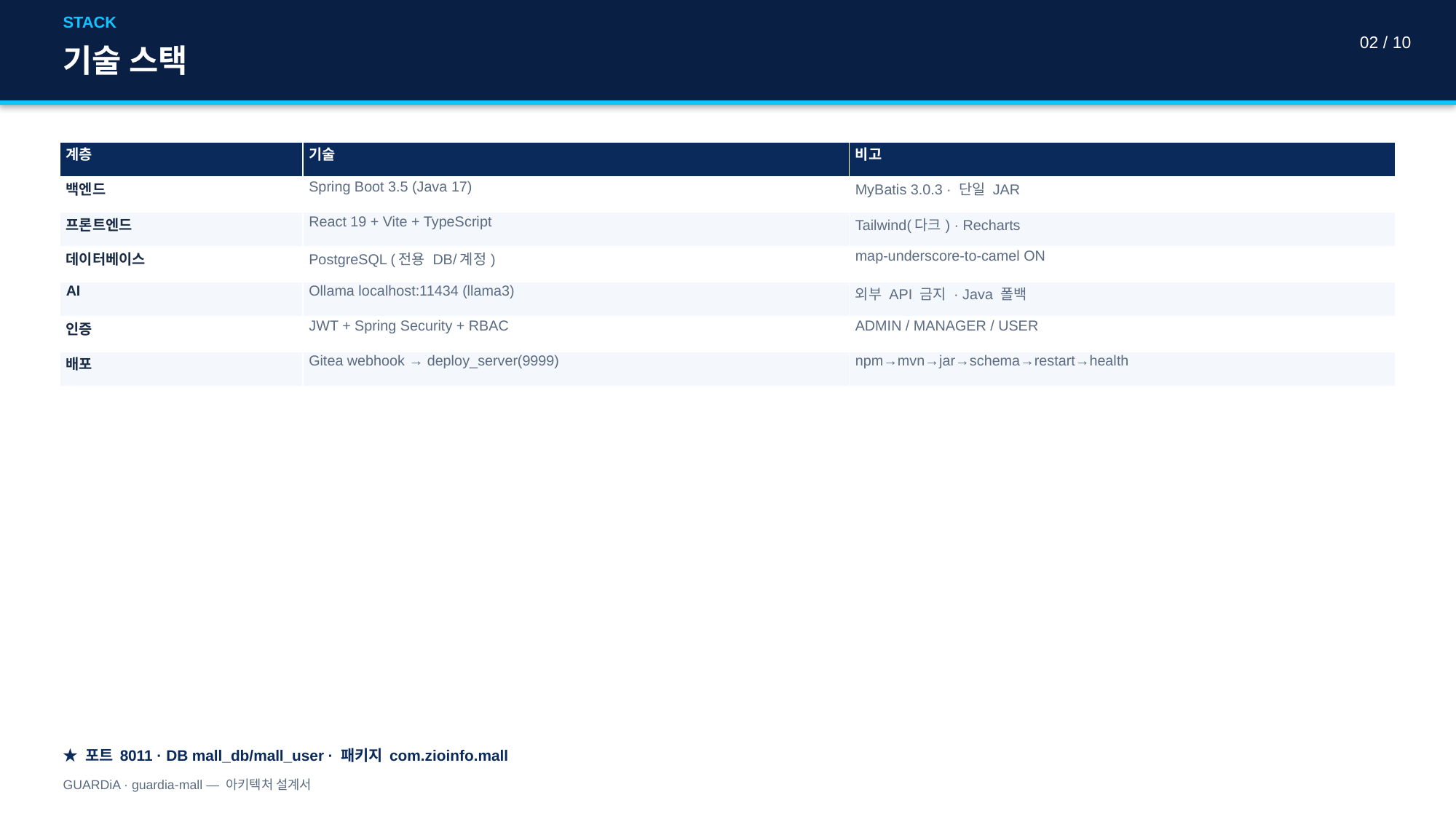

STACK
02 / 10
기술 스택

| 계층 | 기술 | 비고 |
| --- | --- | --- |
| 백엔드 | Spring Boot 3.5 (Java 17) | MyBatis 3.0.3 · 단일 JAR |
| 프론트엔드 | React 19 + Vite + TypeScript | Tailwind(다크) · Recharts |
| 데이터베이스 | PostgreSQL (전용 DB/계정) | map-underscore-to-camel ON |
| AI | Ollama localhost:11434 (llama3) | 외부 API 금지 · Java 폴백 |
| 인증 | JWT + Spring Security + RBAC | ADMIN / MANAGER / USER |
| 배포 | Gitea webhook → deploy\_server(9999) | npm→mvn→jar→schema→restart→health |
★ 포트 8011 · DB mall_db/mall_user · 패키지 com.zioinfo.mall
GUARDiA · guardia-mall — 아키텍처 설계서